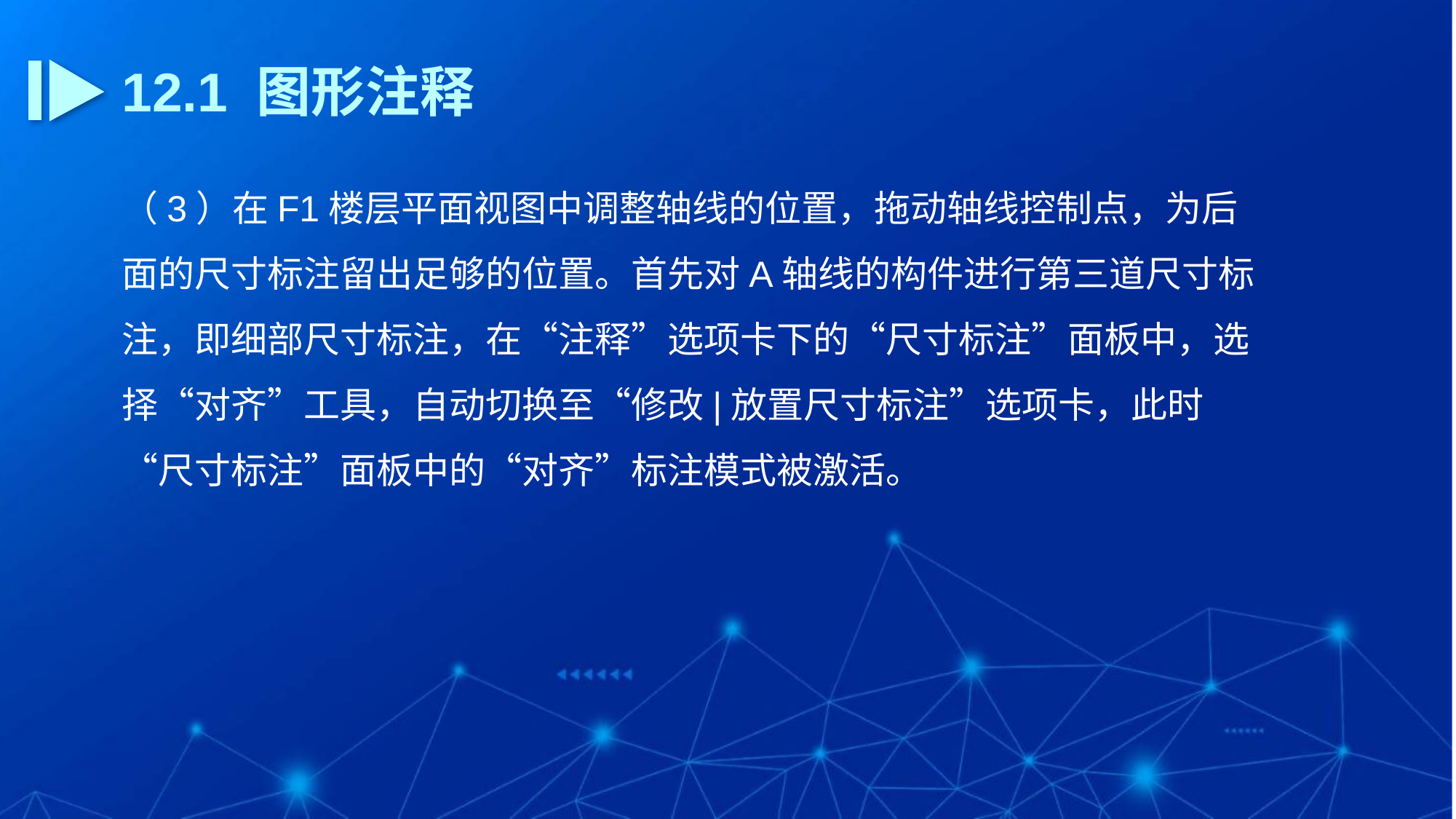

12.1 图形注释

（3）在F1楼层平面视图中调整轴线的位置，拖动轴线控制点，为后面的尺寸标注留出足够的位置。首先对A轴线的构件进行第三道尺寸标注，即细部尺寸标注，在“注释”选项卡下的“尺寸标注”面板中，选择“对齐”工具，自动切换至“修改|放置尺寸标注”选项卡，此时“尺寸标注”面板中的“对齐”标注模式被激活。